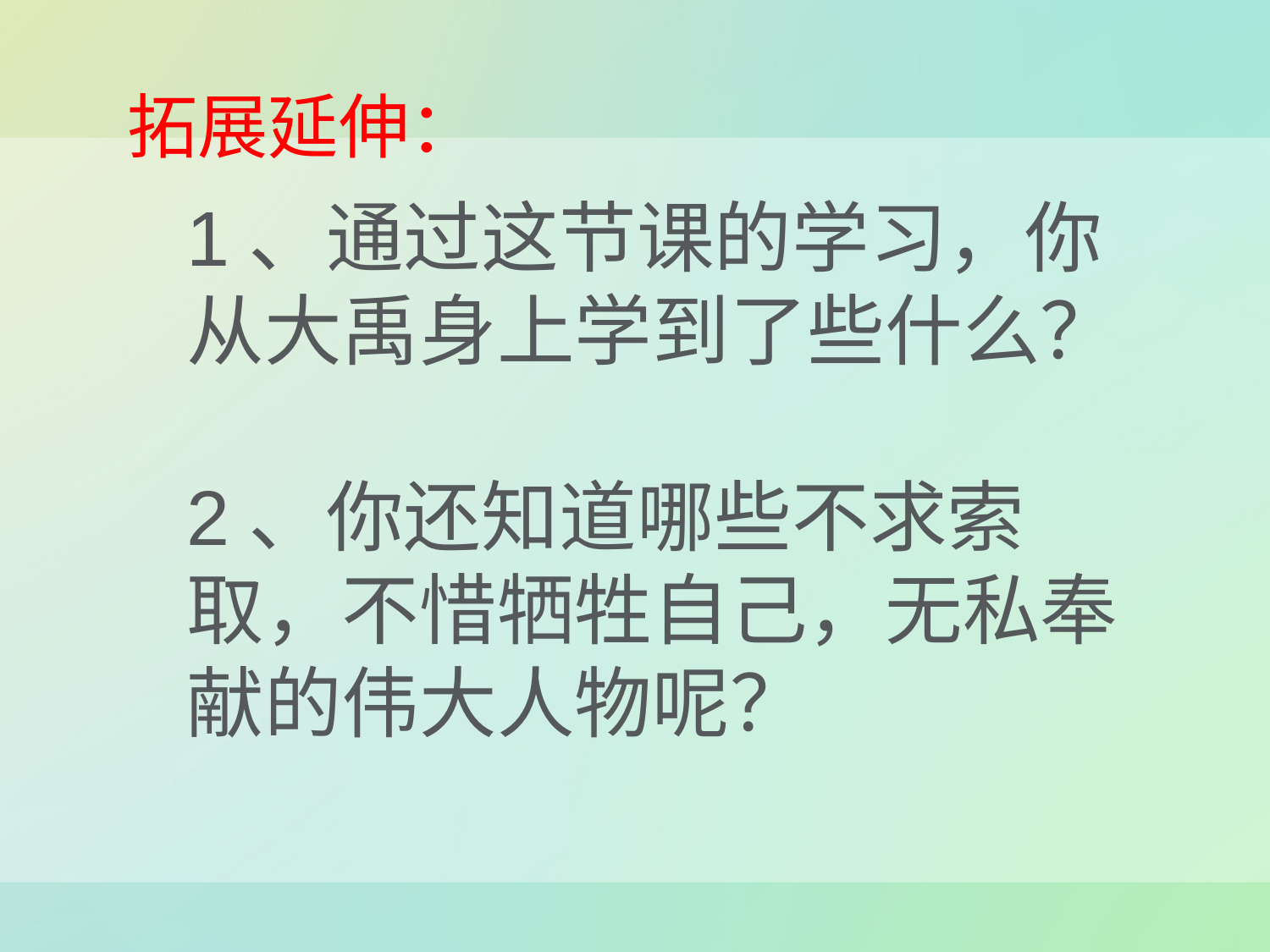

拓展延伸：
1、通过这节课的学习，你从大禹身上学到了些什么？

2、你还知道哪些不求索取，不惜牺牲自己，无私奉献的伟大人物呢？